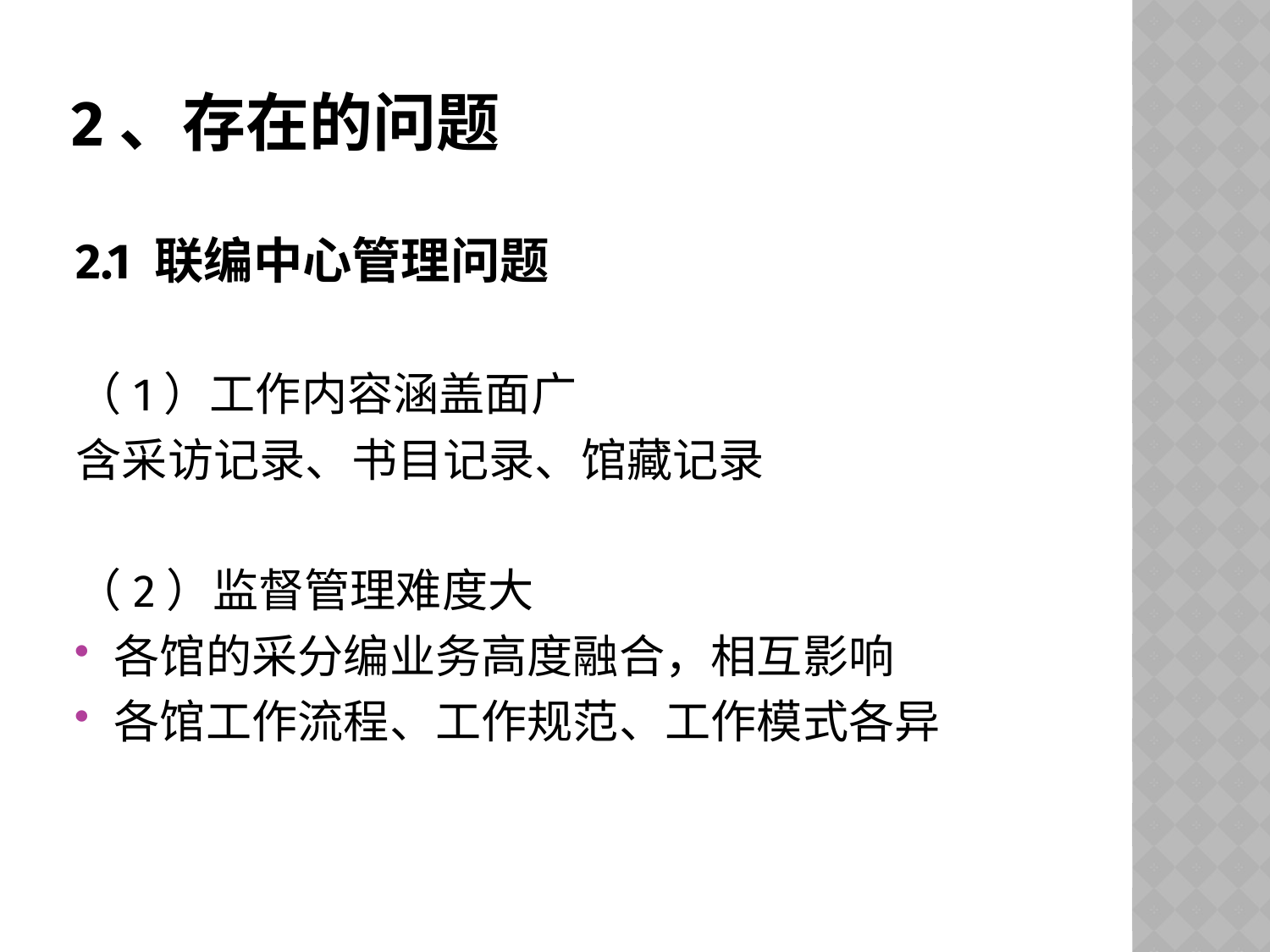

# 2、存在的问题
2.1 联编中心管理问题

（1）工作内容涵盖面广
含采访记录、书目记录、馆藏记录

（2）监督管理难度大
各馆的采分编业务高度融合，相互影响
各馆工作流程、工作规范、工作模式各异